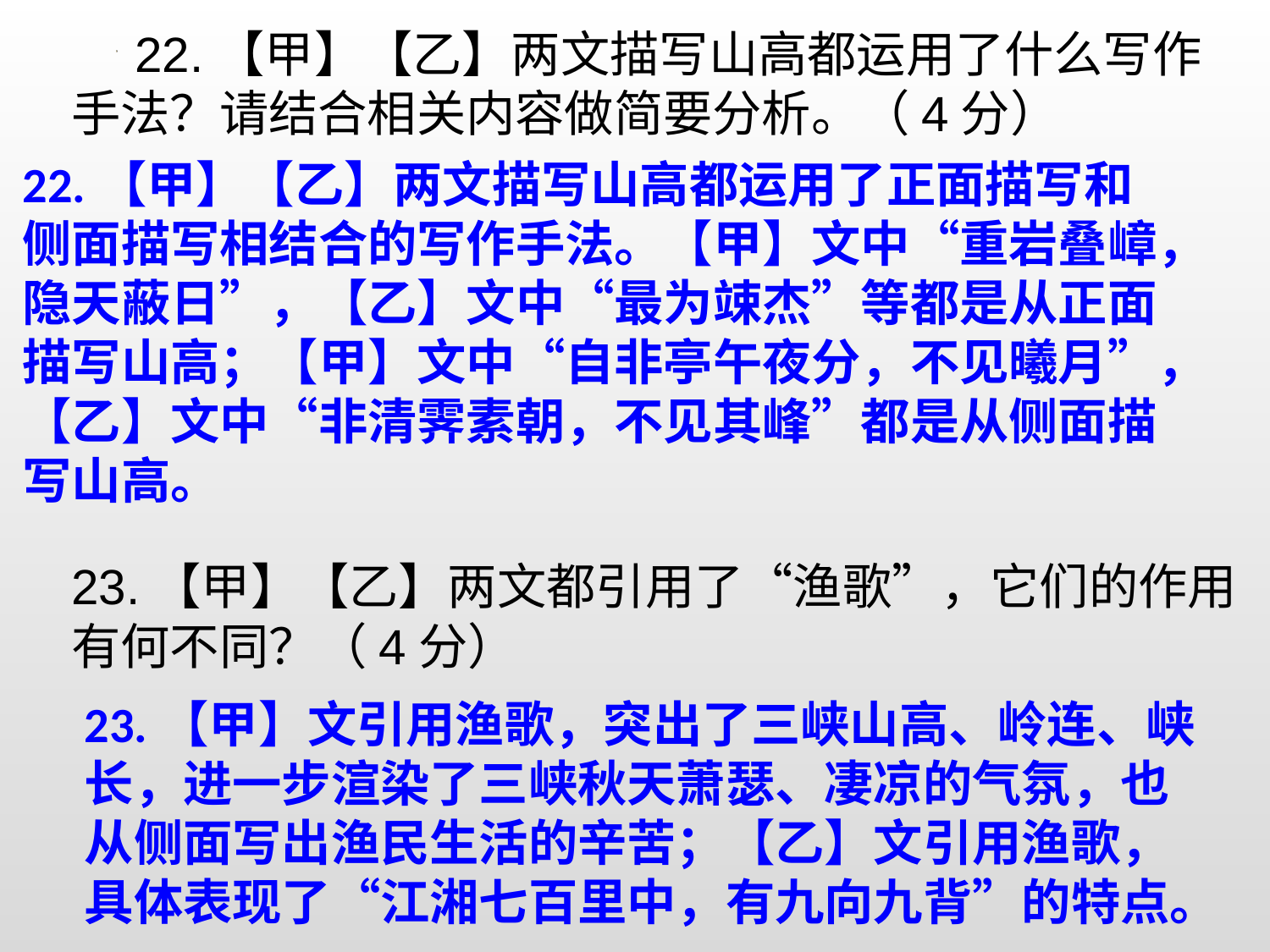

22.【甲】【乙】两文描写山高都运用了什么写作手法？请结合相关内容做简要分析。（4分）

                                                                               23.【甲】【乙】两文都引用了“渔歌”，它们的作用有何不同？（4分）
22.【甲】【乙】两文描写山高都运用了正面描写和侧面描写相结合的写作手法。【甲】文中“重岩叠嶂，隐天蔽日”，【乙】文中“最为竦杰”等都是从正面描写山高；【甲】文中“自非亭午夜分，不见曦月”，【乙】文中“非清霁素朝，不见其峰”都是从侧面描写山高。
23.【甲】文引用渔歌，突出了三峡山高、岭连、峡长，进一步渲染了三峡秋天萧瑟、凄凉的气氛，也从侧面写出渔民生活的辛苦；【乙】文引用渔歌，具体表现了“江湘七百里中，有九向九背”的特点。